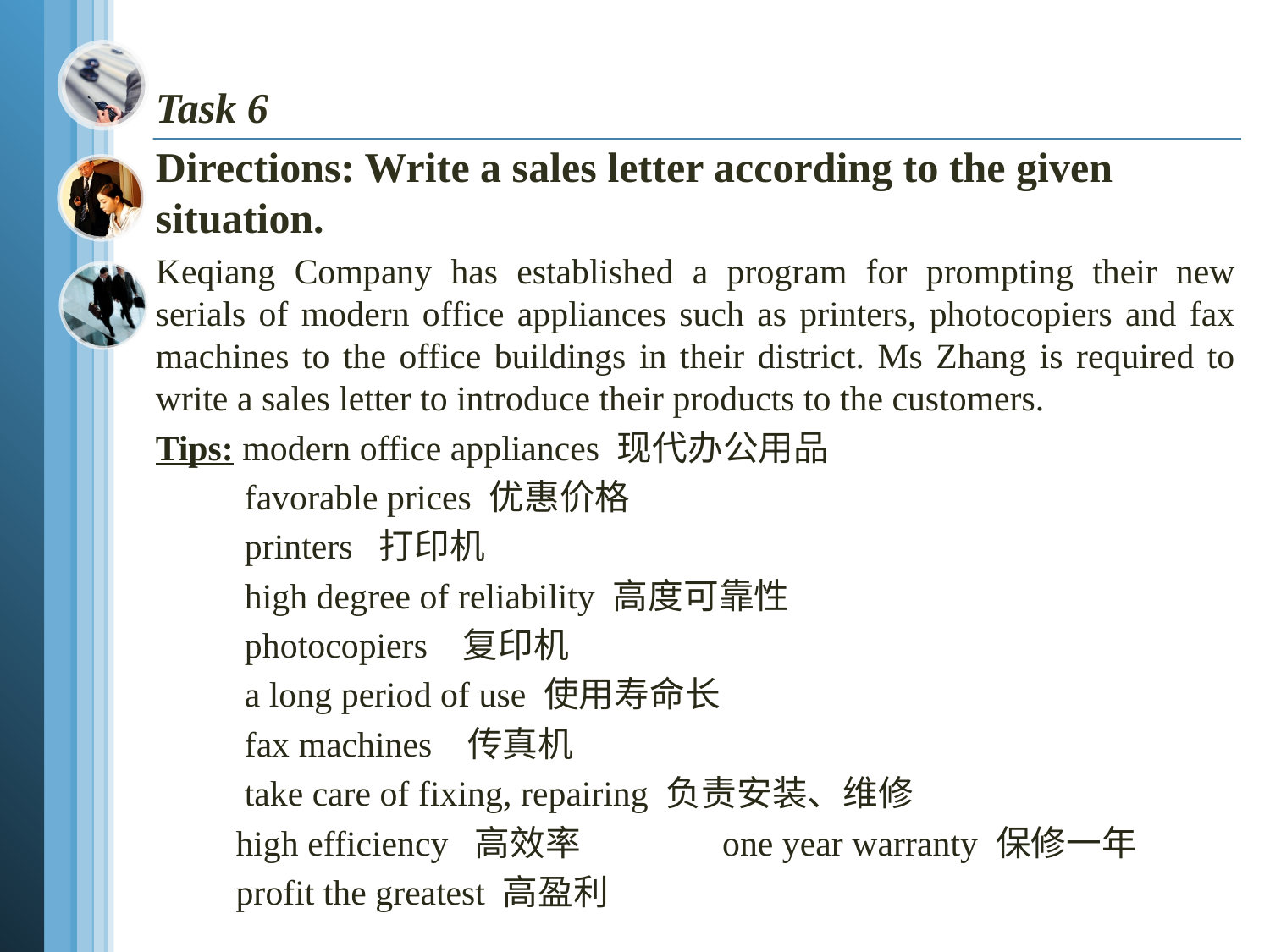

Task 6
Directions: Write a sales letter according to the given situation.
Keqiang Company has established a program for prompting their new serials of modern office appliances such as printers, photocopiers and fax machines to the office buildings in their district. Ms Zhang is required to write a sales letter to introduce their products to the customers.
Tips: modern office appliances 现代办公用品
          favorable prices 优惠价格
          printers  打印机
          high degree of reliability 高度可靠性
          photocopiers   复印机
          a long period of use 使用寿命长
          fax machines   传真机
          take care of fixing, repairing 负责安装、维修
         high efficiency  高效率                 one year warranty 保修一年
         profit the greatest 高盈利